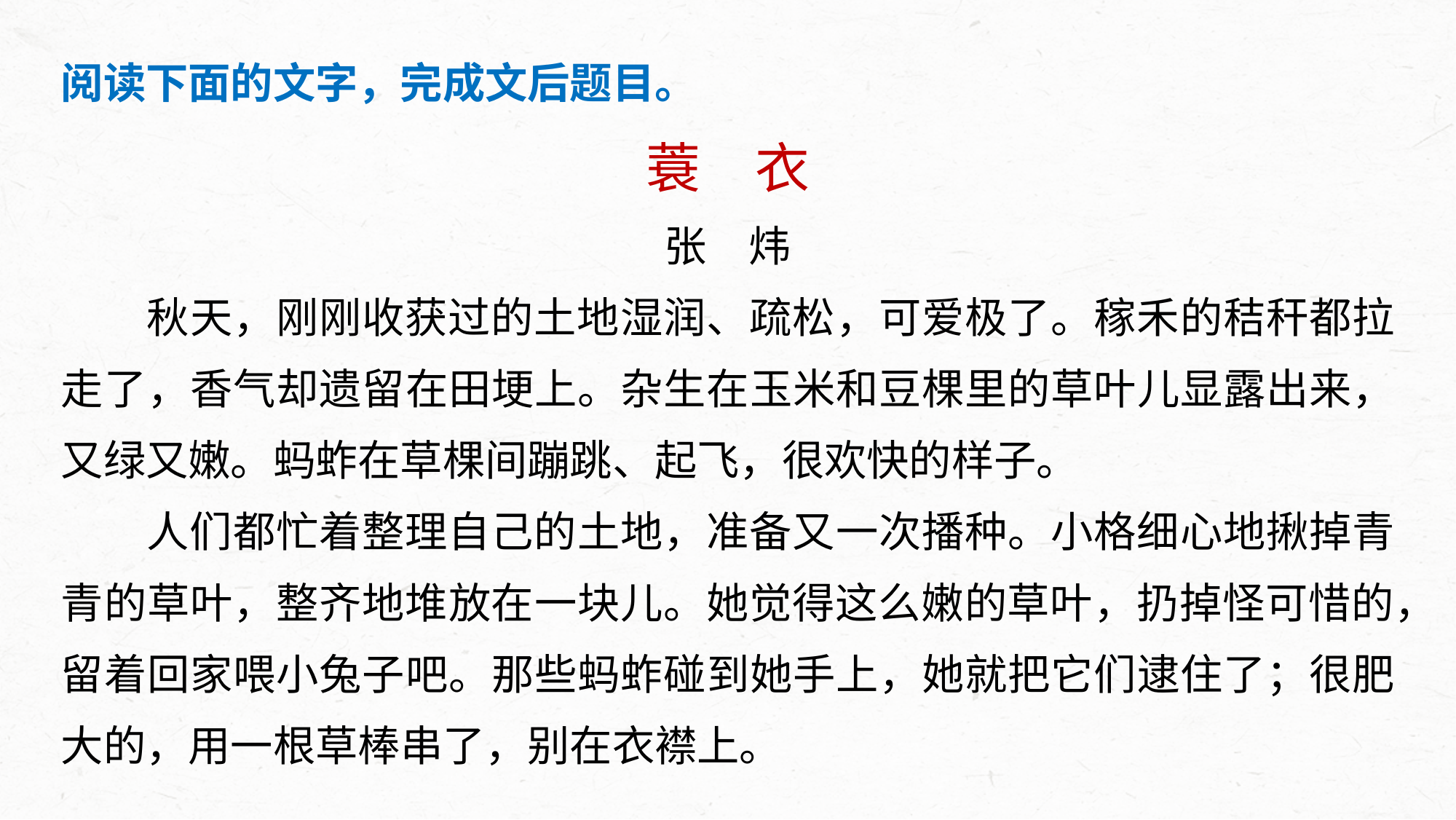

阅读下面的文字，完成文后题目。
蓑　衣
张　炜
秋天，刚刚收获过的土地湿润、疏松，可爱极了。稼禾的秸秆都拉走了，香气却遗留在田埂上。杂生在玉米和豆棵里的草叶儿显露出来，又绿又嫩。蚂蚱在草棵间蹦跳、起飞，很欢快的样子。
人们都忙着整理自己的土地，准备又一次播种。小格细心地揪掉青青的草叶，整齐地堆放在一块儿。她觉得这么嫩的草叶，扔掉怪可惜的，留着回家喂小兔子吧。那些蚂蚱碰到她手上，她就把它们逮住了；很肥大的，用一根草棒串了，别在衣襟上。